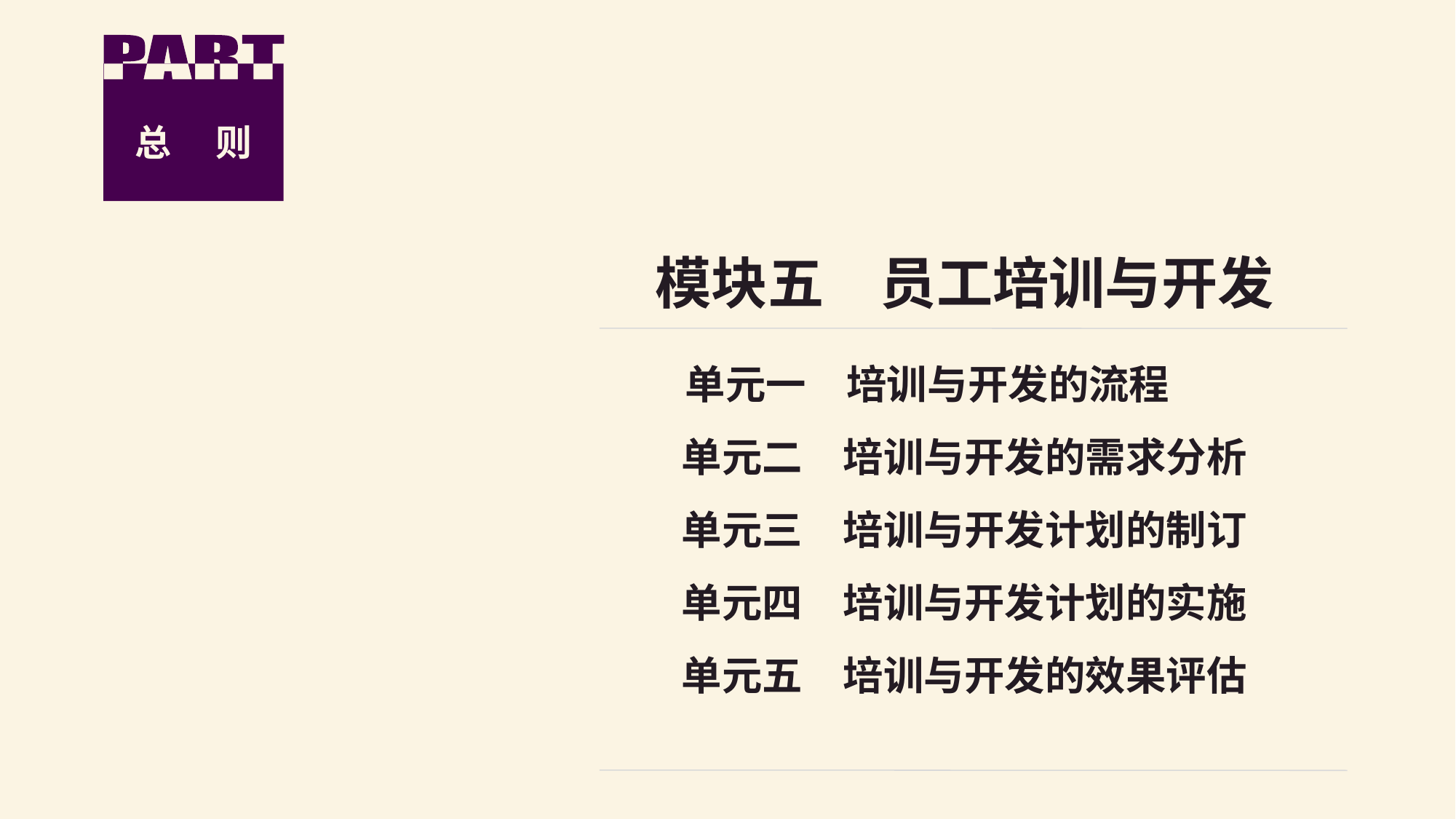

总　 则
模块五　员工培训与开发
　单元一　培训与开发的流程
   单元二　培训与开发的需求分析
   单元三　培训与开发计划的制订
   单元四　培训与开发计划的实施
   单元五　培训与开发的效果评估